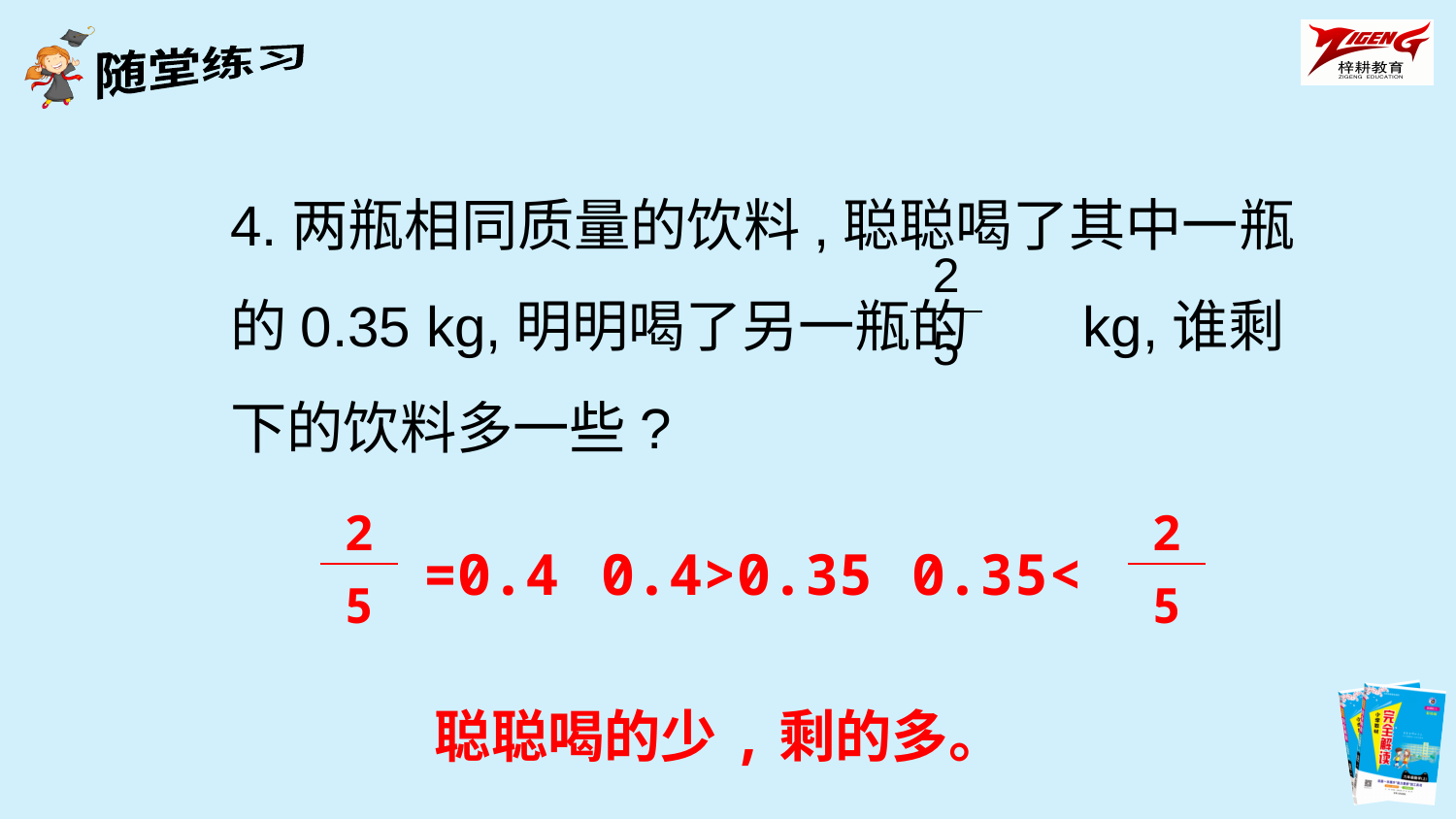

4.两瓶相同质量的饮料,聪聪喝了其中一瓶的0.35 kg,明明喝了另一瓶的        kg,谁剩下的饮料多一些?
| 2 |
| --- |
| 5 |
| 2 |
| --- |
| 5 |
| 2 |
| --- |
| 5 |
=0.4
0.4>0.35
0.35<
聪聪喝的少,剩的多。